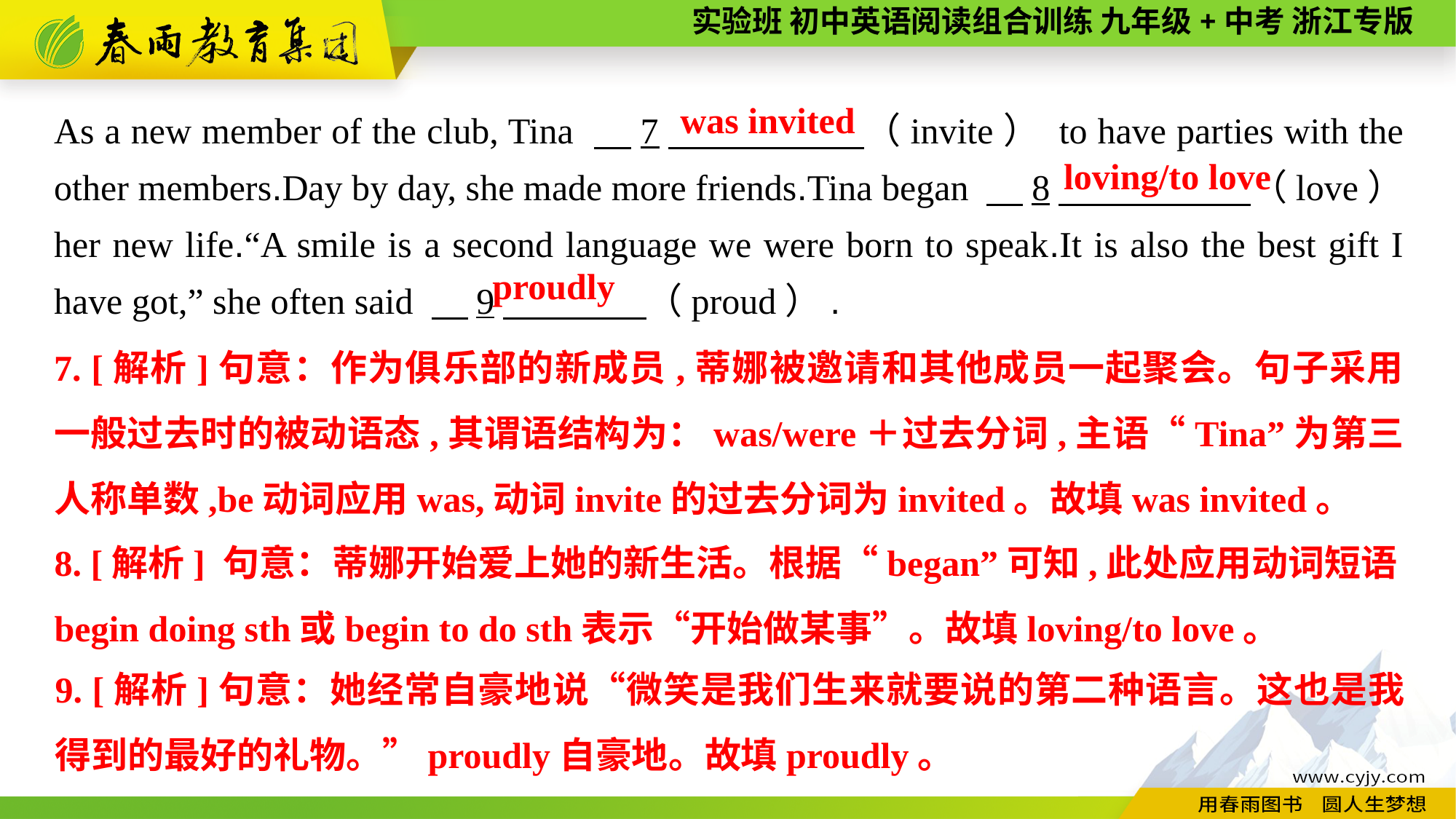

As a new member of the club, Tina 　7　                 （invite） to have parties with the other members.Day by day, she made more friends.Tina began 　8　                   （love） her new life.“A smile is a second language we were born to speak.It is also the best gift I have got,” she often said 　9　             （proud）.
was invited
loving/to love
proudly
7. [解析]句意：作为俱乐部的新成员,蒂娜被邀请和其他成员一起聚会。句子采用一般过去时的被动语态,其谓语结构为：was/were＋过去分词,主语“Tina”为第三人称单数,be动词应用was,动词invite的过去分词为invited。故填was invited。
8. [解析] 句意：蒂娜开始爱上她的新生活。根据“began”可知,此处应用动词短语begin doing sth或begin to do sth表示“开始做某事”。故填loving/to love。
9. [解析]句意：她经常自豪地说“微笑是我们生来就要说的第二种语言。这也是我得到的最好的礼物。”proudly自豪地。故填proudly。